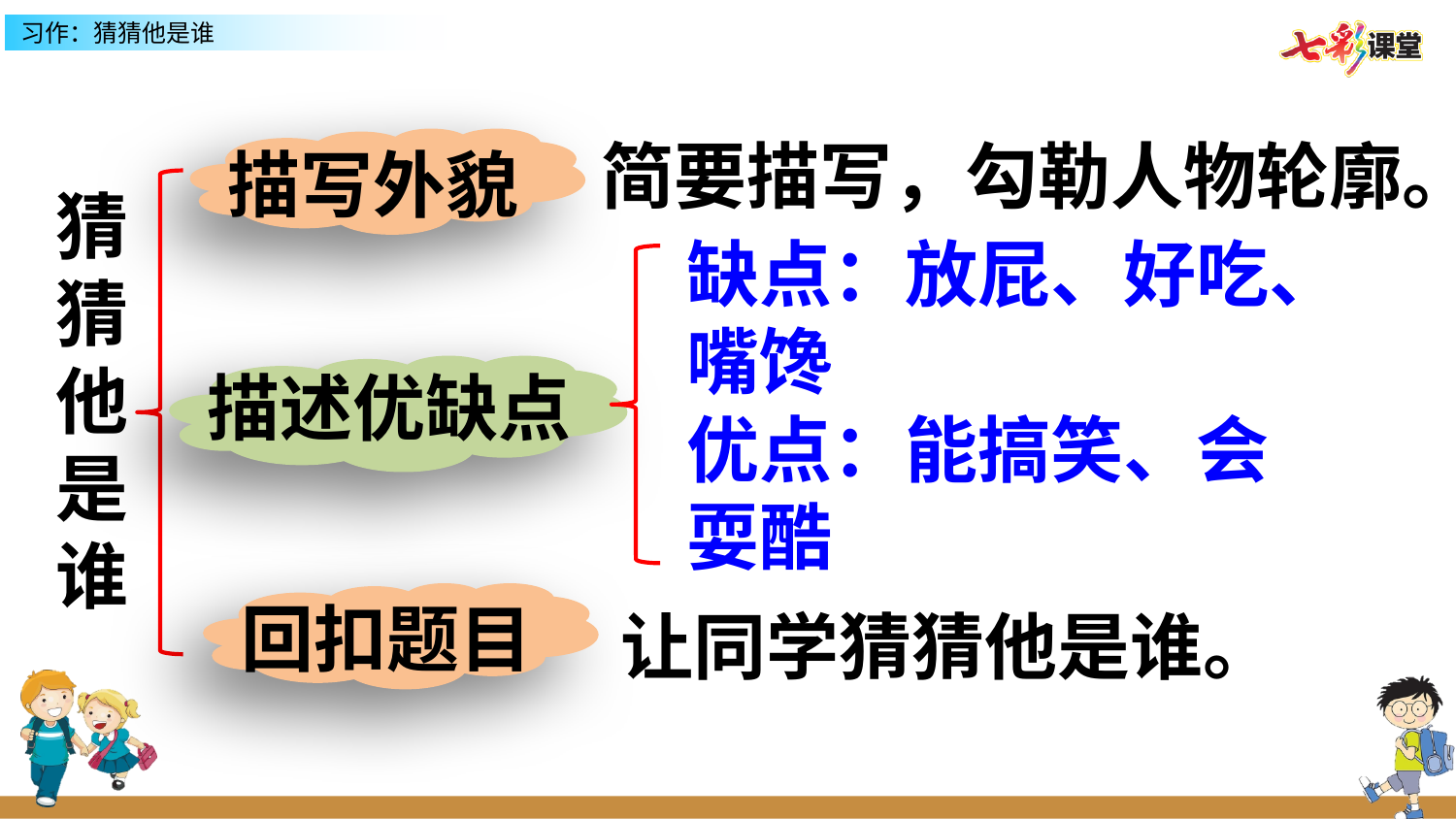

简要描写，勾勒人物轮廓。

描写外貌

猜猜他是谁
缺点：放屁、好吃、嘴馋

描述优缺点

优点：能搞笑、会耍酷

回扣题目
让同学猜猜他是谁。